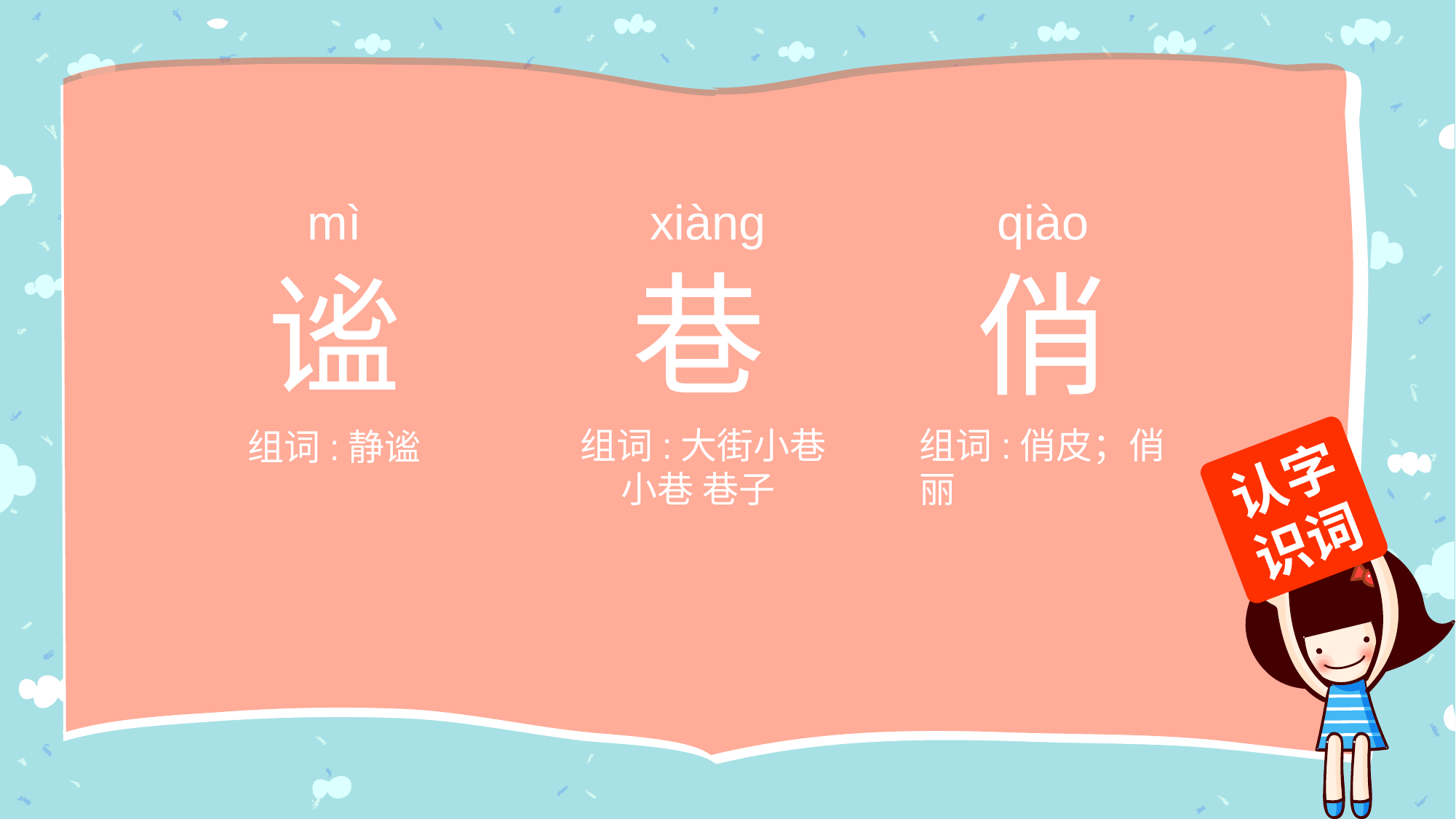

xiàng
巷
组词:大街小巷      小巷 巷子
qiào
俏
组词:俏皮；俏丽
mì
谧
组词:静谧